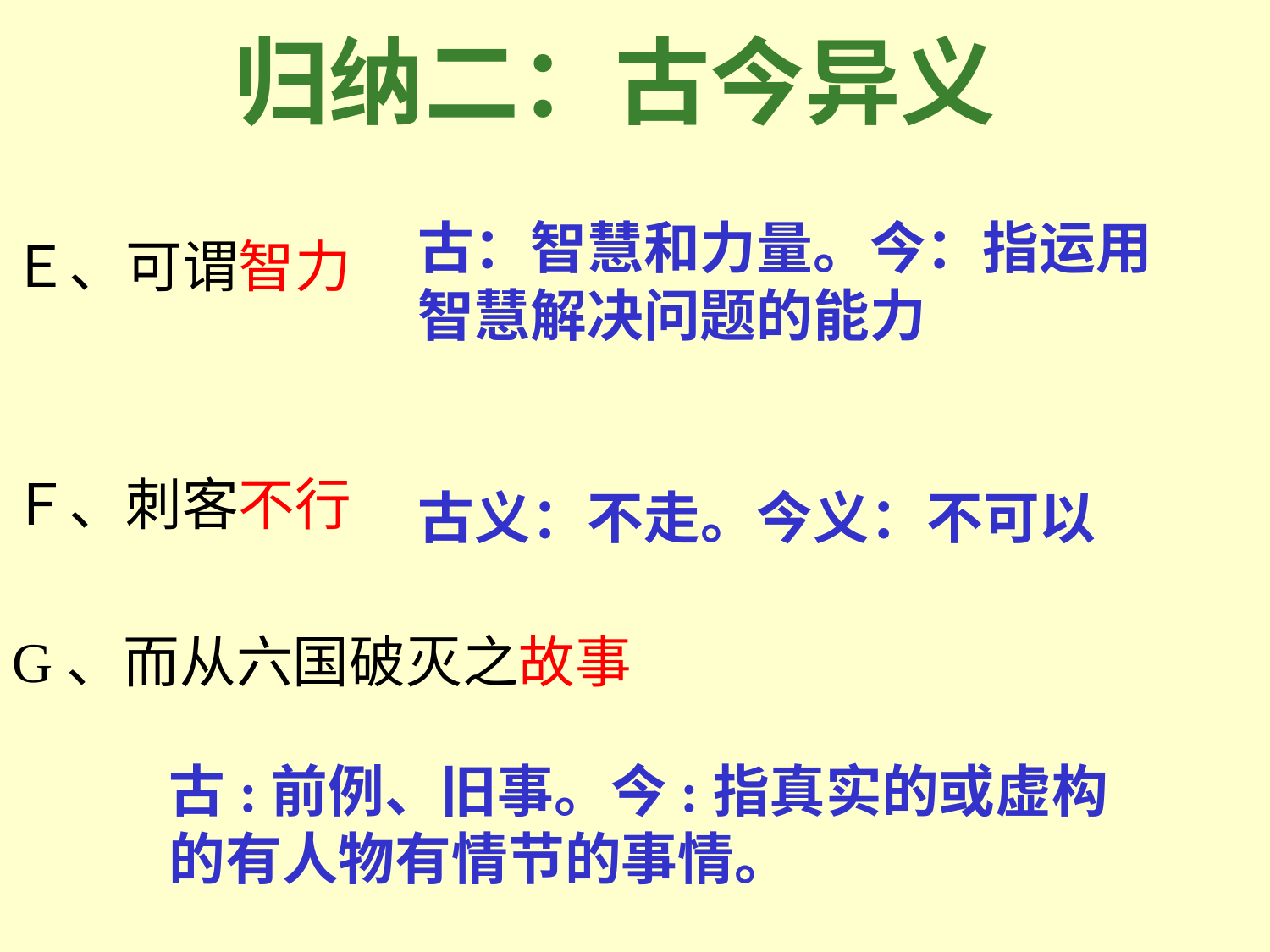

归纳二：古今异义

Ｅ、可谓智力

Ｆ、刺客不行

G、而从六国破灭之故事
古：智慧和力量。今：指运用智慧解决问题的能力
古义：不走。今义：不可以
古:前例、旧事。今:指真实的或虚构的有人物有情节的事情。